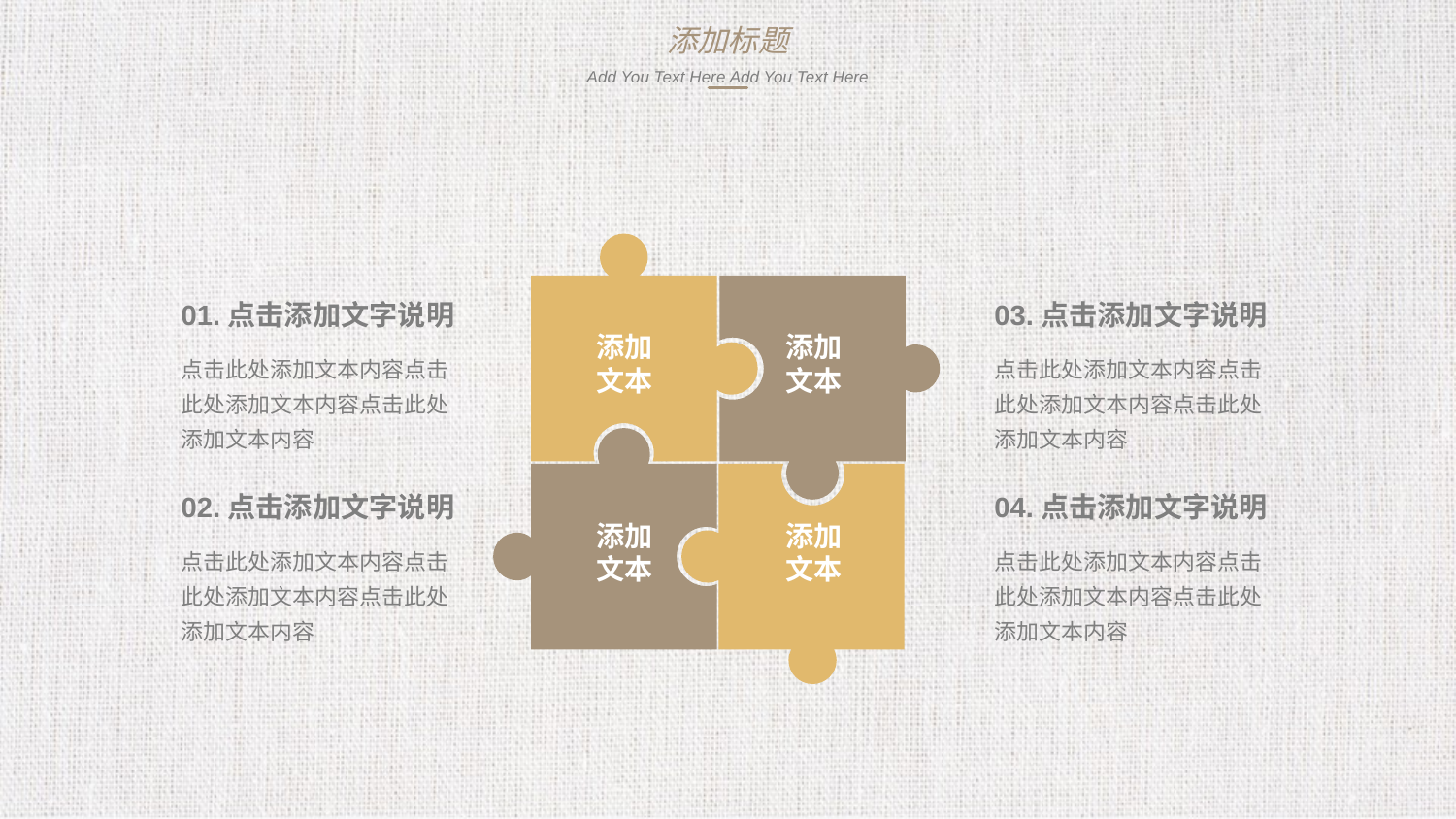

添加标题
Add You Text Here Add You Text Here

添加
文本

添加
文本
01.点击添加文字说明
03.点击添加文字说明
点击此处添加文本内容点击此处添加文本内容点击此处添加文本内容
点击此处添加文本内容点击此处添加文本内容点击此处添加文本内容

添加
文本

添加
文本
02.点击添加文字说明
04.点击添加文字说明
点击此处添加文本内容点击此处添加文本内容点击此处添加文本内容
点击此处添加文本内容点击此处添加文本内容点击此处添加文本内容